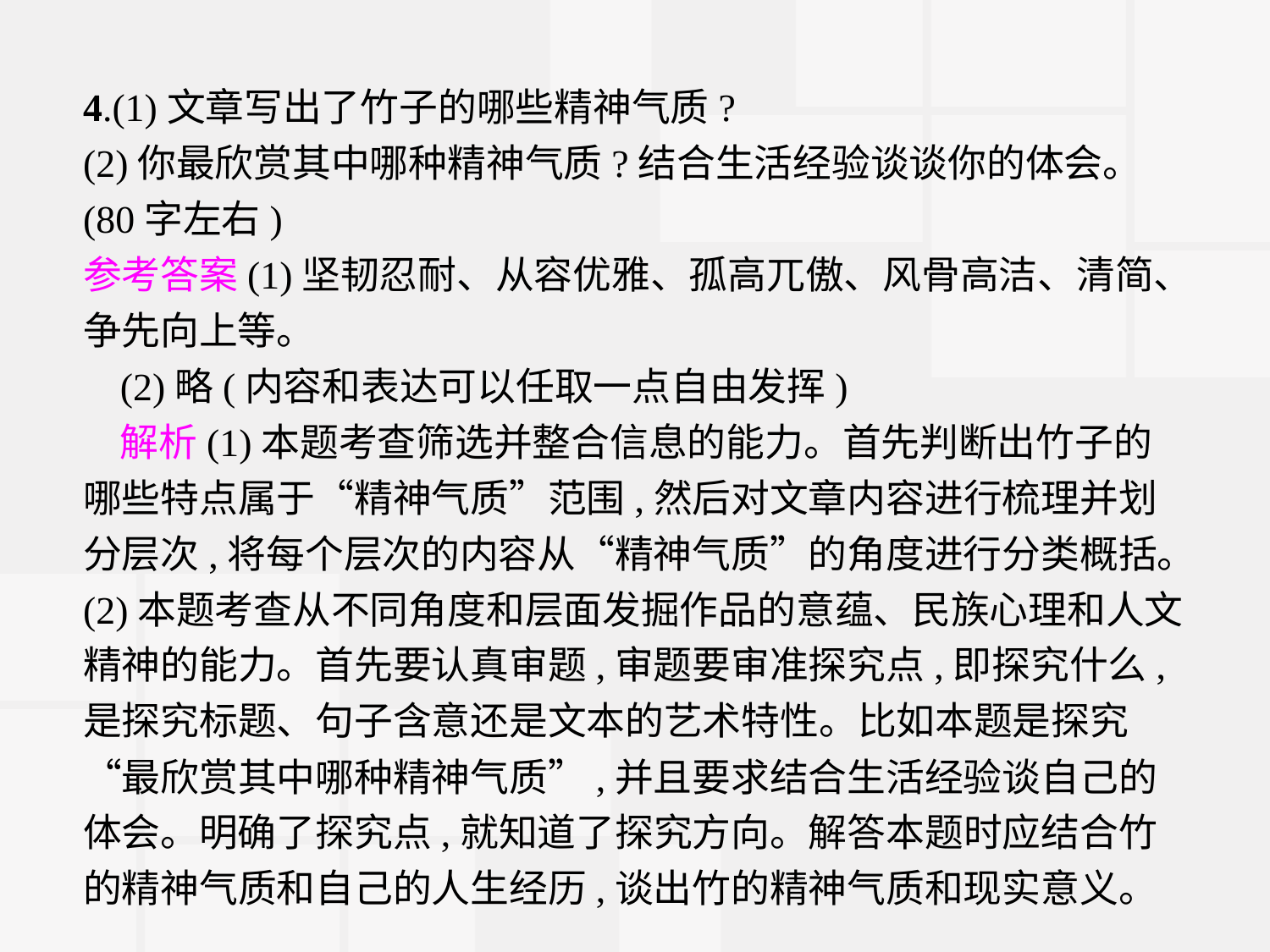

4.(1)文章写出了竹子的哪些精神气质?
(2)你最欣赏其中哪种精神气质?结合生活经验谈谈你的体会。(80字左右)
参考答案(1)坚韧忍耐、从容优雅、孤高兀傲、风骨高洁、清简、争先向上等。
(2)略(内容和表达可以任取一点自由发挥)
解析(1)本题考查筛选并整合信息的能力。首先判断出竹子的哪些特点属于“精神气质”范围,然后对文章内容进行梳理并划分层次,将每个层次的内容从“精神气质”的角度进行分类概括。(2)本题考查从不同角度和层面发掘作品的意蕴、民族心理和人文精神的能力。首先要认真审题,审题要审准探究点,即探究什么,是探究标题、句子含意还是文本的艺术特性。比如本题是探究“最欣赏其中哪种精神气质”,并且要求结合生活经验谈自己的体会。明确了探究点,就知道了探究方向。解答本题时应结合竹的精神气质和自己的人生经历,谈出竹的精神气质和现实意义。